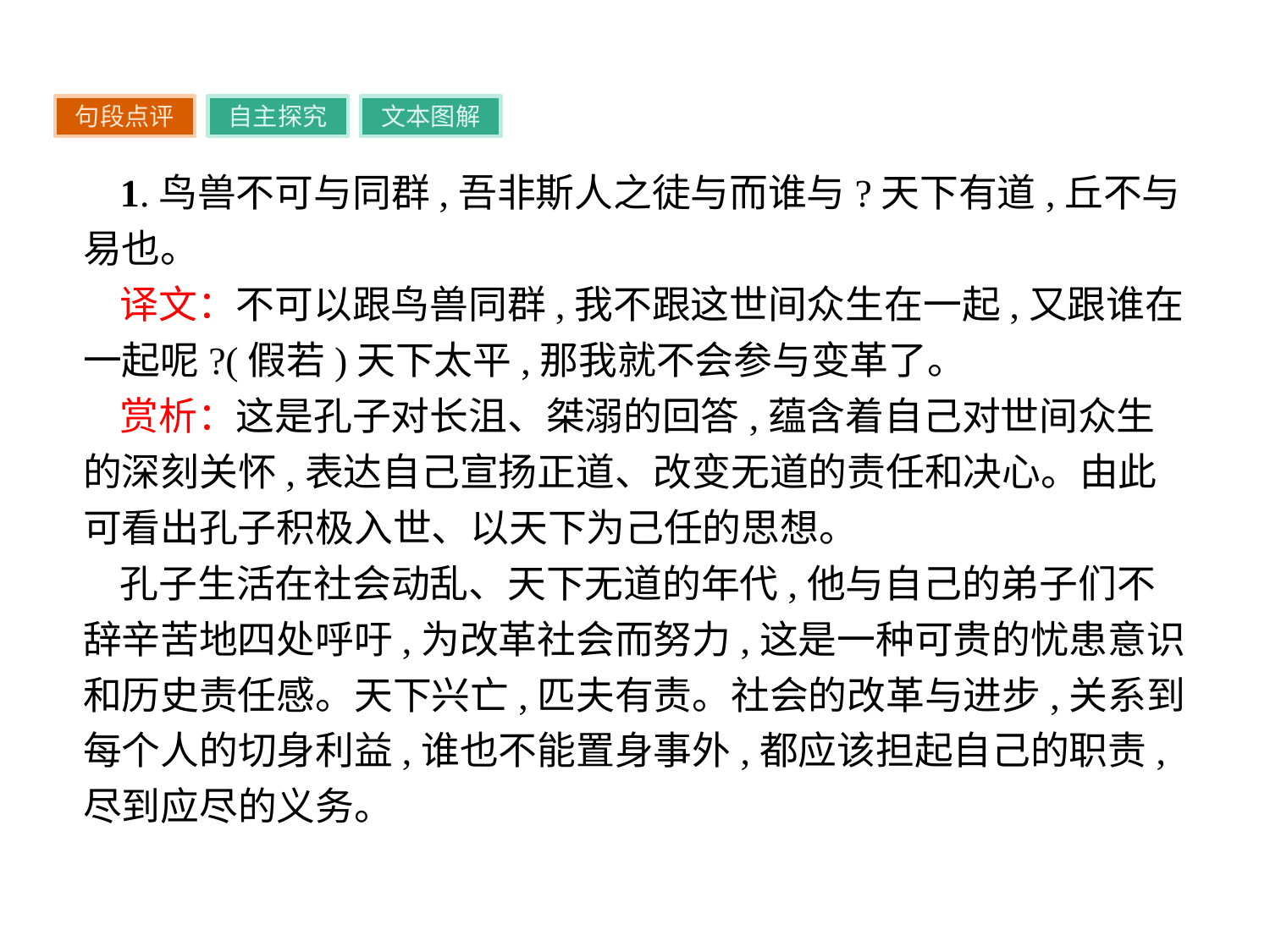

句段点评
自主探究
文本图解
1.鸟兽不可与同群,吾非斯人之徒与而谁与?天下有道,丘不与易也。
译文：不可以跟鸟兽同群,我不跟这世间众生在一起,又跟谁在一起呢?(假若)天下太平,那我就不会参与变革了。
赏析：这是孔子对长沮、桀溺的回答,蕴含着自己对世间众生的深刻关怀,表达自己宣扬正道、改变无道的责任和决心。由此可看出孔子积极入世、以天下为己任的思想。
孔子生活在社会动乱、天下无道的年代,他与自己的弟子们不辞辛苦地四处呼吁,为改革社会而努力,这是一种可贵的忧患意识和历史责任感。天下兴亡,匹夫有责。社会的改革与进步,关系到每个人的切身利益,谁也不能置身事外,都应该担起自己的职责,尽到应尽的义务。